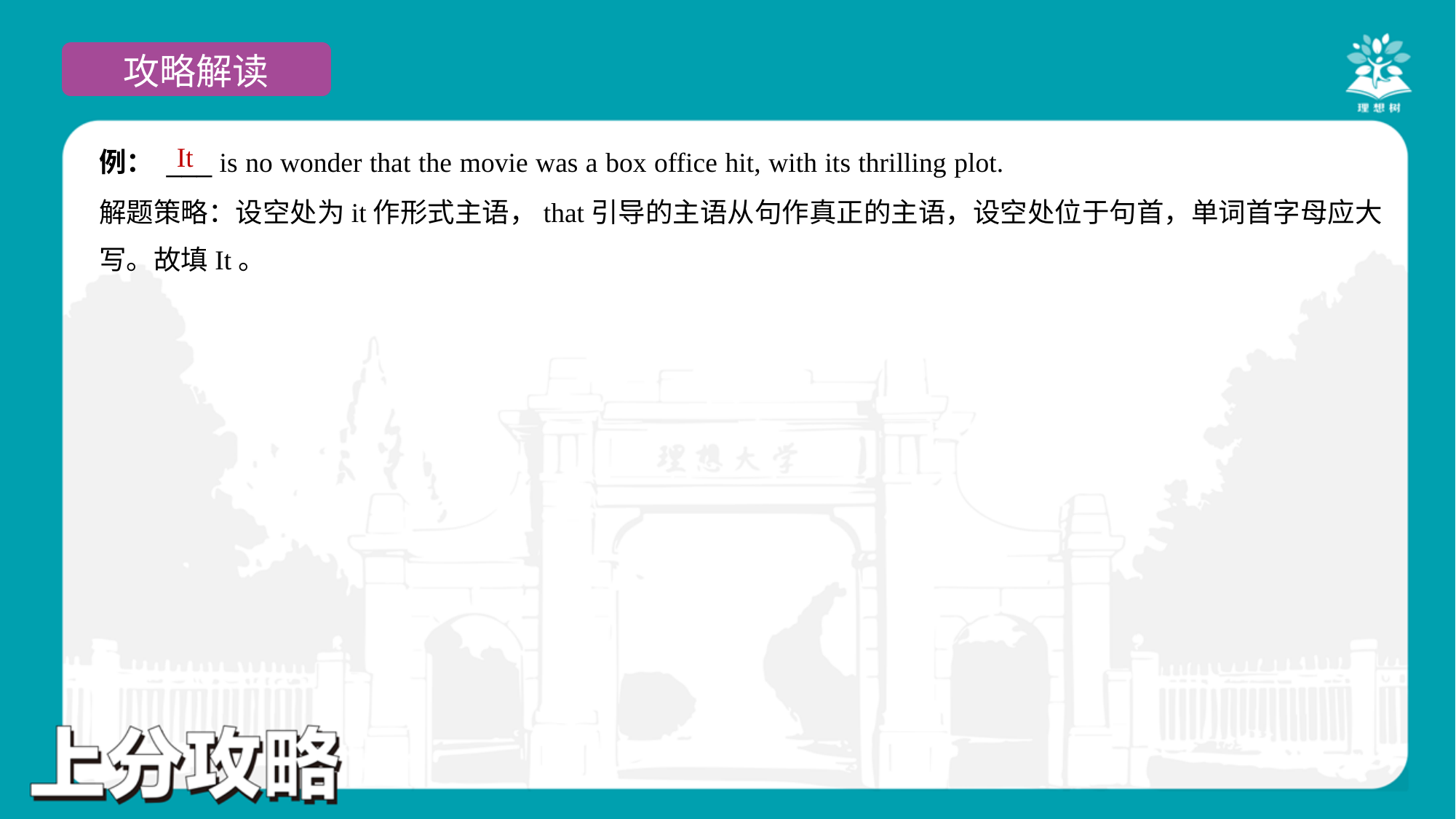

It
例： ___ is no wonder that the movie was a box office hit, with its thrilling plot.
解题策略：设空处为it作形式主语，that引导的主语从句作真正的主语，设空处位于句首，单词首字母应大
写。故填It。